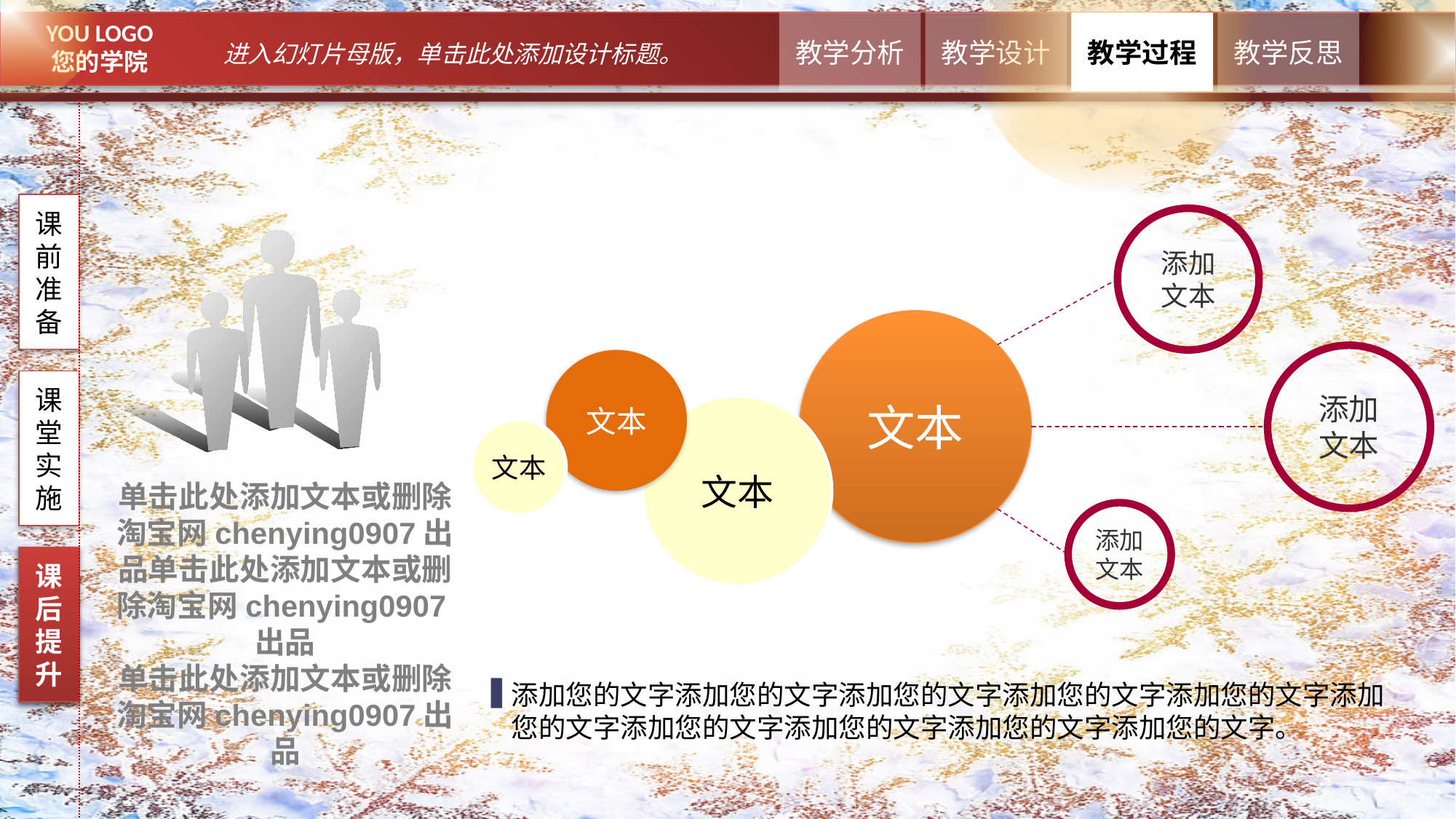

课前准备
添加
文本

文本
添加
文本
文本
课堂实施
文本
文本
单击此处添加文本或删除淘宝网chenying0907出品单击此处添加文本或删除淘宝网chenying0907出品
单击此处添加文本或删除淘宝网chenying0907出品
添加
文本
课后提升
课后提升
添加您的文字添加您的文字添加您的文字添加您的文字添加您的文字添加您的文字添加您的文字添加您的文字添加您的文字添加您的文字。